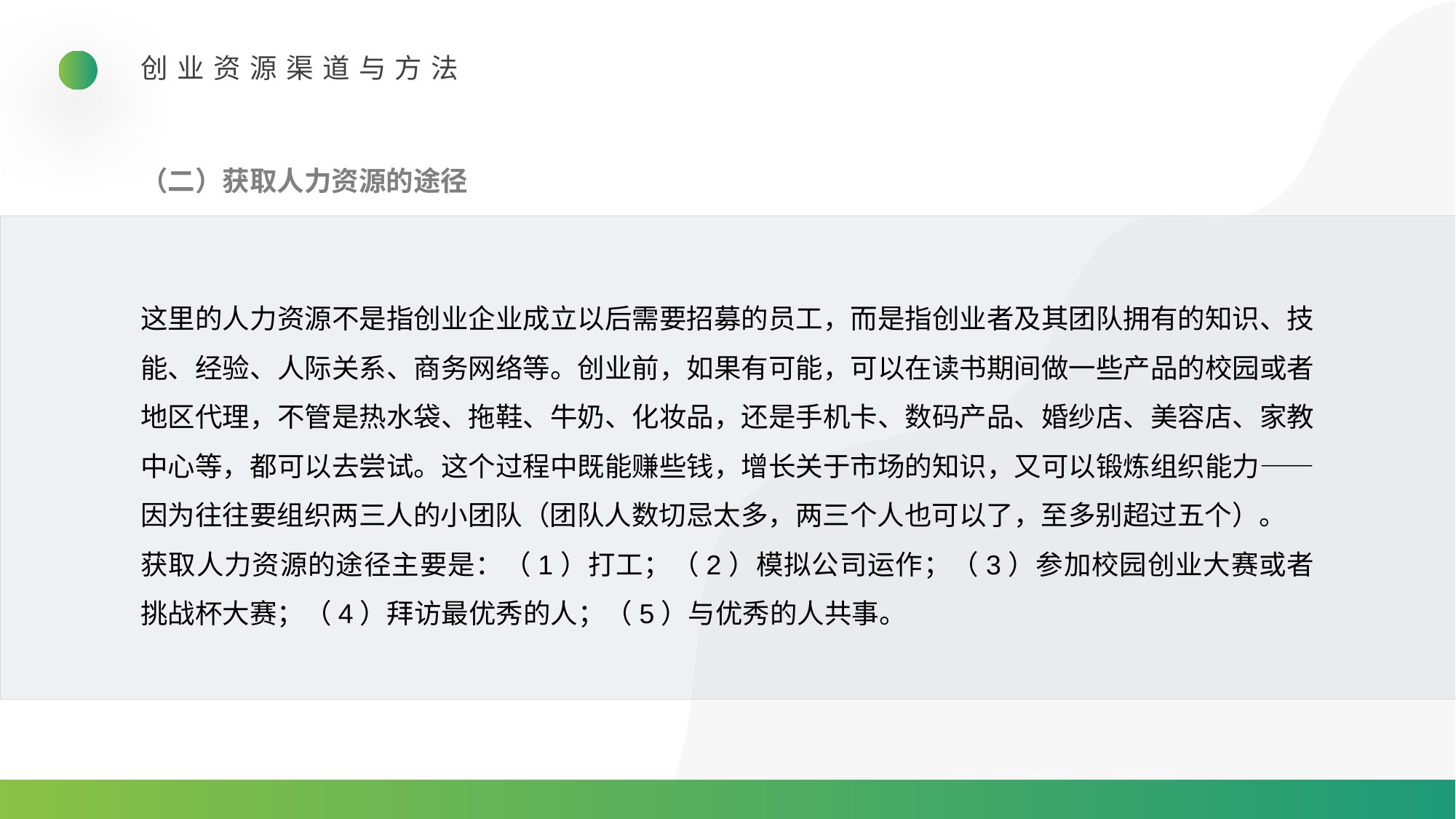

创业资源渠道与方法
（二）获取人力资源的途径

这里的人力资源不是指创业企业成立以后需要招募的员工，而是指创业者及其团队拥有的知识、技能、经验、人际关系、商务网络等。创业前，如果有可能，可以在读书期间做一些产品的校园或者地区代理，不管是热水袋、拖鞋、牛奶、化妆品，还是手机卡、数码产品、婚纱店、美容店、家教中心等，都可以去尝试。这个过程中既能赚些钱，增长关于市场的知识，又可以锻炼组织能力——因为往往要组织两三人的小团队（团队人数切忌太多，两三个人也可以了，至多别超过五个）。
获取人力资源的途径主要是：（1）打工；（2）模拟公司运作；（3）参加校园创业大赛或者挑战杯大赛；（4）拜访最优秀的人；（5）与优秀的人共事。